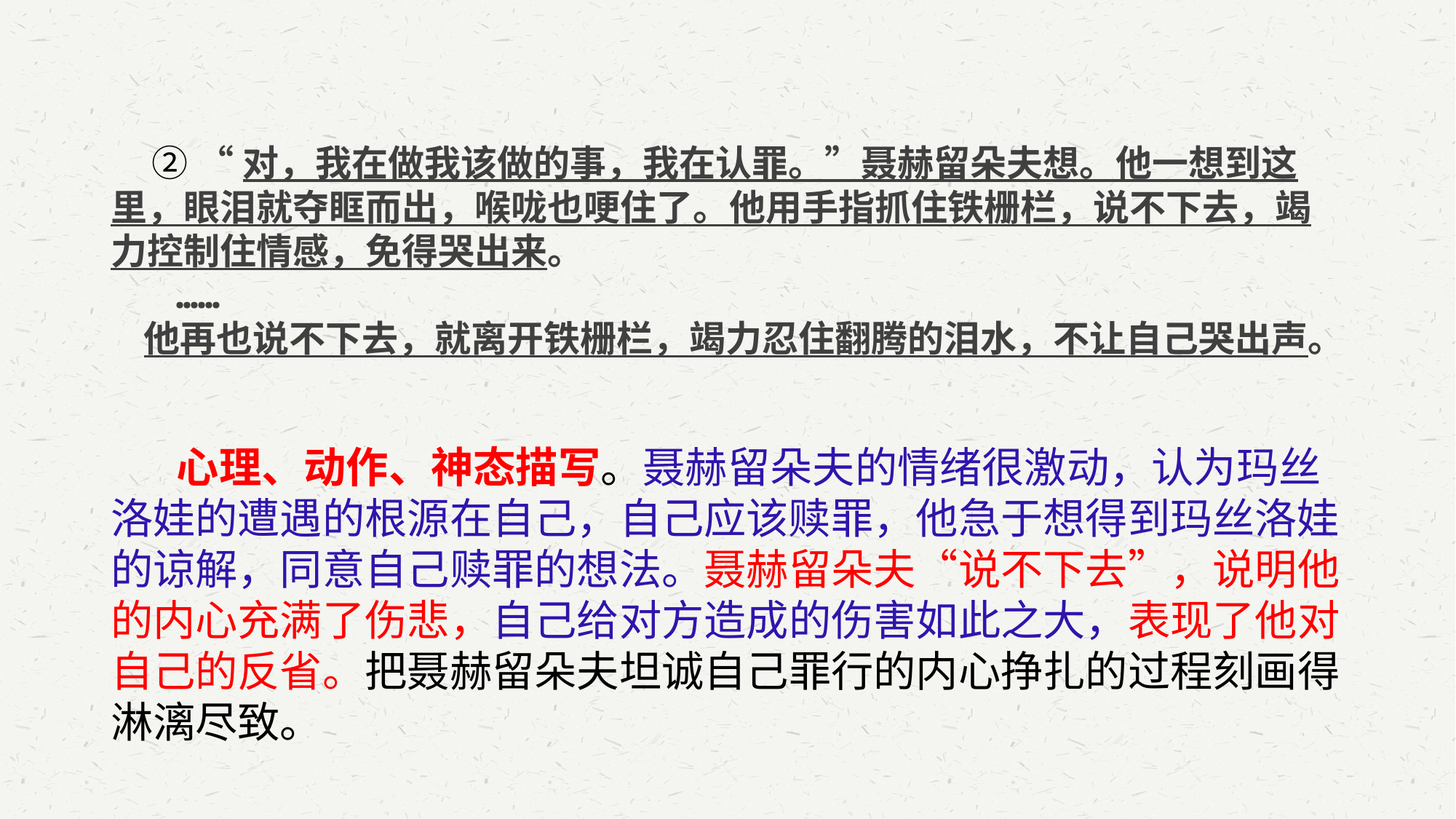

② “对，我在做我该做的事，我在认罪。”聂赫留朵夫想。他一想到这里，眼泪就夺眶而出，喉咙也哽住了。他用手指抓住铁栅栏，说不下去，竭力控制住情感，免得哭出来。
   ……
   他再也说不下去，就离开铁栅栏，竭力忍住翻腾的泪水，不让自己哭出声。
       心理、动作、神态描写。聂赫留朵夫的情绪很激动，认为玛丝洛娃的遭遇的根源在自己，自己应该赎罪，他急于想得到玛丝洛娃的谅解，同意自己赎罪的想法。聂赫留朵夫“说不下去”，说明他的内心充满了伤悲，自己给对方造成的伤害如此之大，表现了他对自己的反省。把聂赫留朵夫坦诚自己罪行的内心挣扎的过程刻画得淋漓尽致。